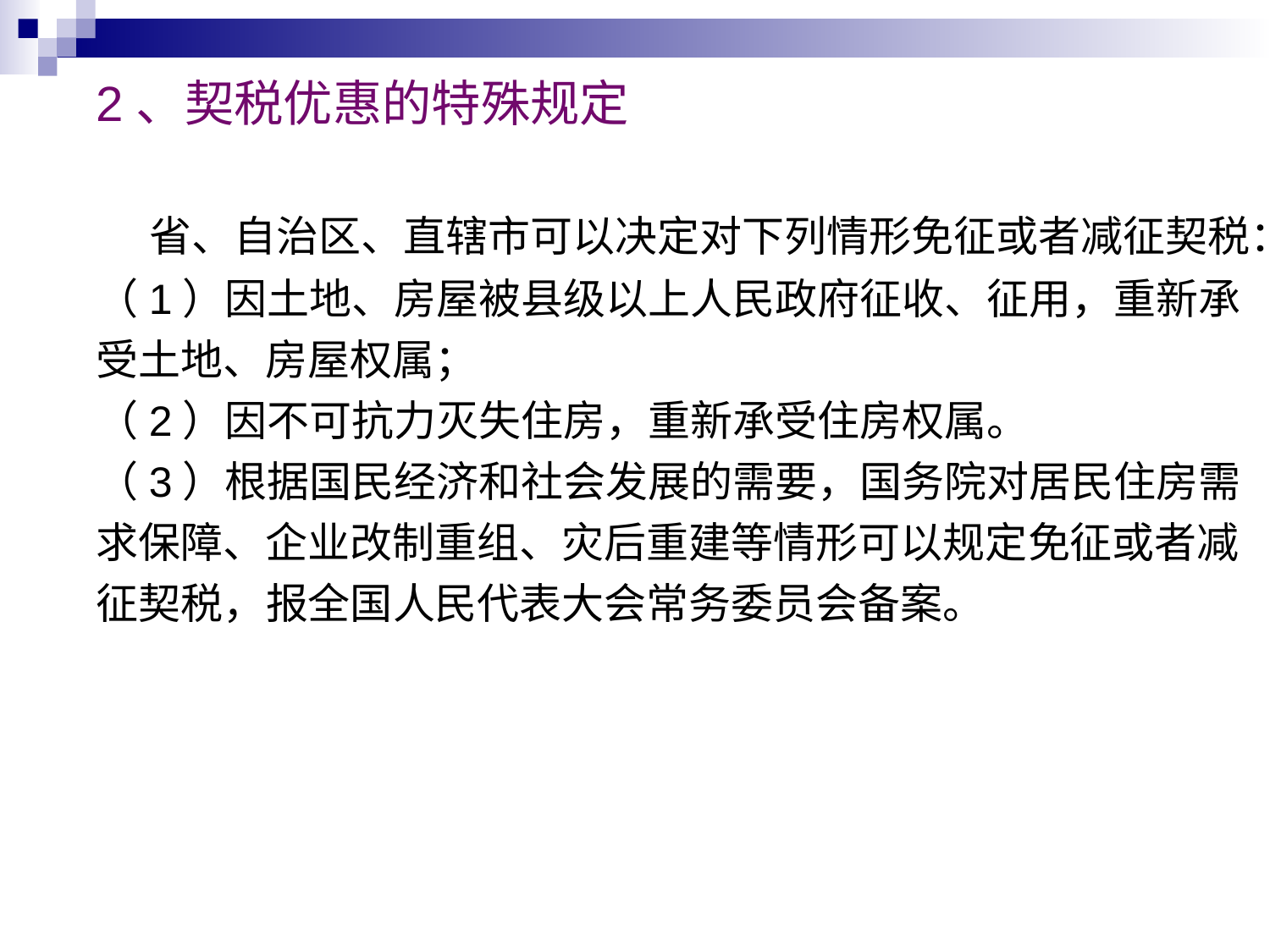

2、契税优惠的特殊规定

    省、自治区、直辖市可以决定对下列情形免征或者减征契税：
（1）因土地、房屋被县级以上人民政府征收、征用，重新承受土地、房屋权属；
（2）因不可抗力灭失住房，重新承受住房权属。
（3）根据国民经济和社会发展的需要，国务院对居民住房需求保障、企业改制重组、灾后重建等情形可以规定免征或者减征契税，报全国人民代表大会常务委员会备案。